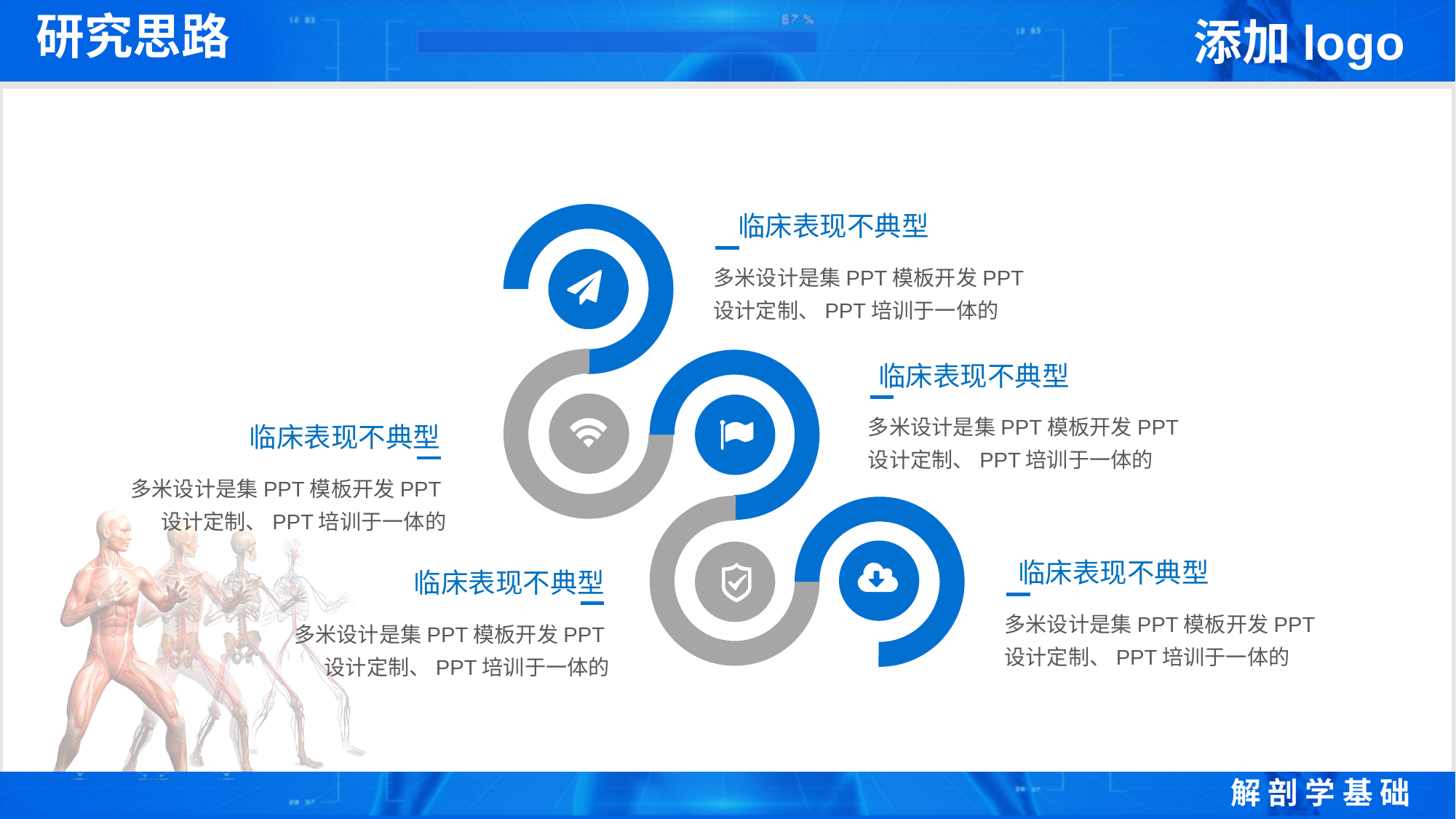

研究思路
临床表现不典型

多米设计是集PPT模板开发PPT设计定制、PPT培训于一体的

临床表现不典型

多米设计是集PPT模板开发PPT设计定制、PPT培训于一体的
临床表现不典型

多米设计是集PPT模板开发PPT设计定制、PPT培训于一体的

临床表现不典型
临床表现不典型

多米设计是集PPT模板开发PPT设计定制、PPT培训于一体的
多米设计是集PPT模板开发PPT设计定制、PPT培训于一体的